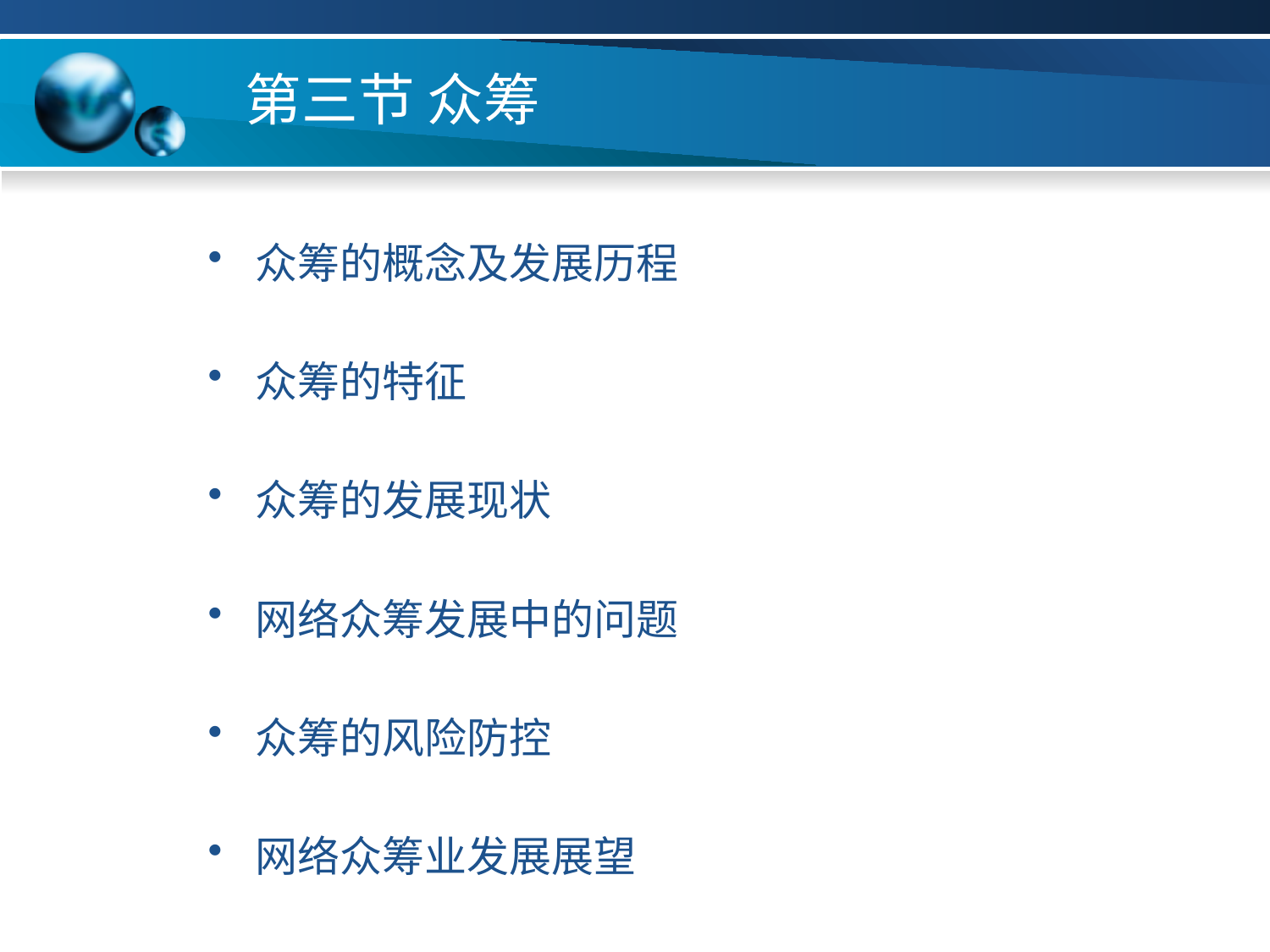

# 第三节 众筹
众筹的概念及发展历程
众筹的特征
众筹的发展现状
网络众筹发展中的问题
众筹的风险防控
网络众筹业发展展望